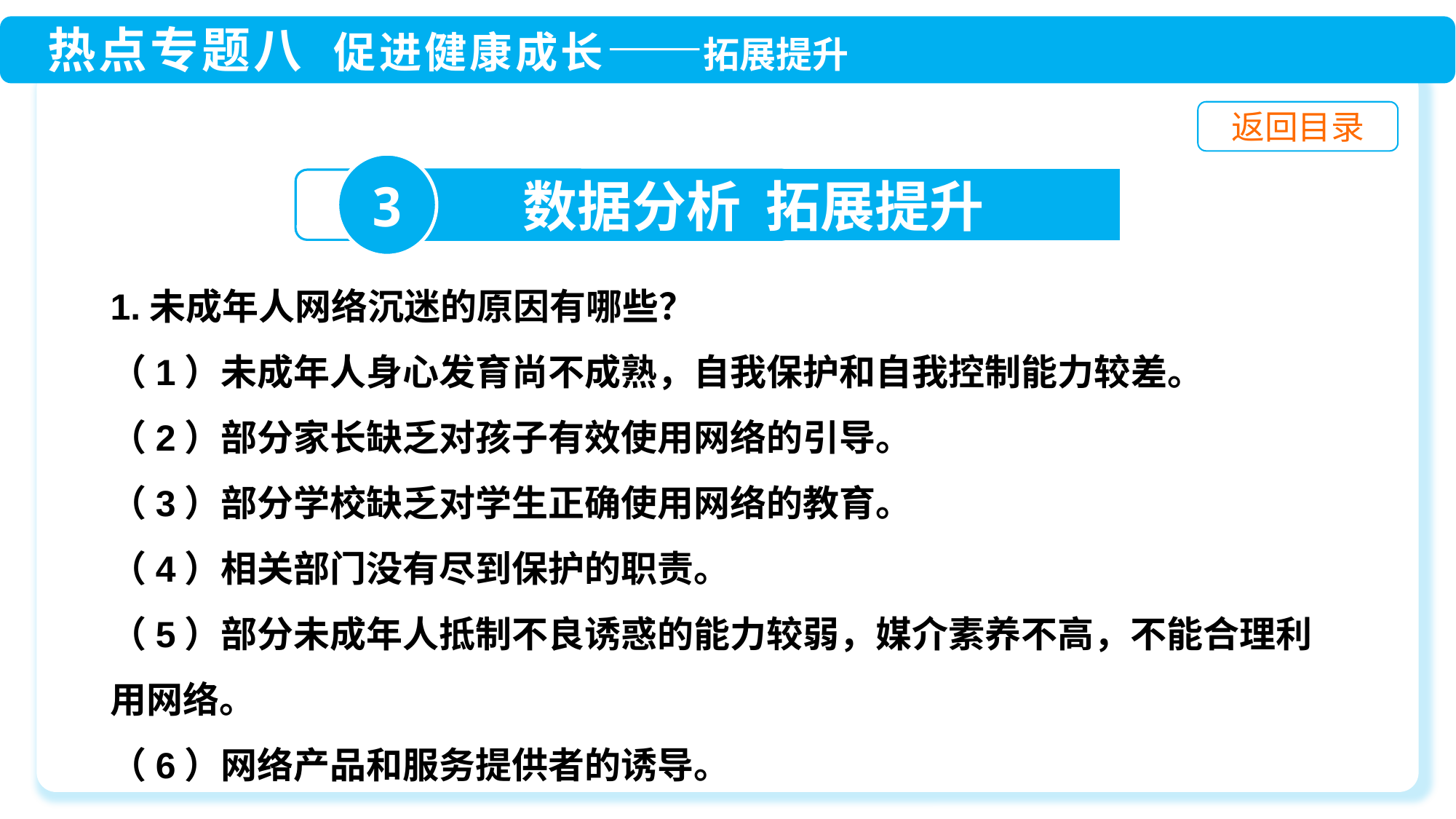

3

数据分析  拓展提升
1.未成年人网络沉迷的原因有哪些？
（1）未成年人身心发育尚不成熟，自我保护和自我控制能力较差。
（2）部分家长缺乏对孩子有效使用网络的引导。
（3）部分学校缺乏对学生正确使用网络的教育。
（4）相关部门没有尽到保护的职责。
（5）部分未成年人抵制不良诱惑的能力较弱，媒介素养不高，不能合理利用网络。
（6）网络产品和服务提供者的诱导。